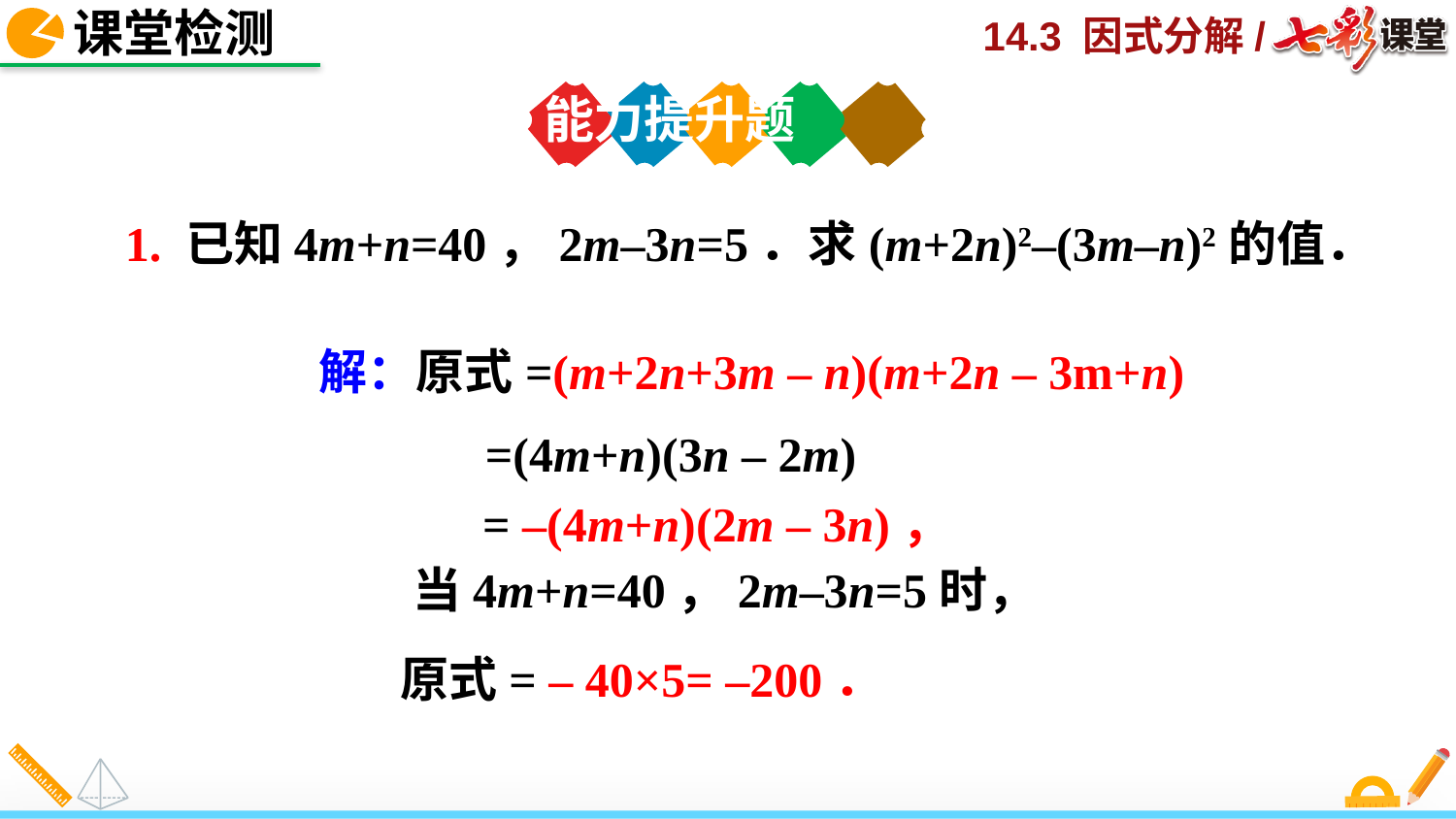

课堂检测

能力提升题

1. 已知4m+n=40，2m–3n=5．求(m+2n)2–(3m–n)2的值．
解：原式=(m+2n+3m – n)(m+2n – 3m+n)
=(4m+n)(3n – 2m)
= –(4m+n)(2m – 3n)，
当4m+n=40，2m–3n=5时，
原式= – 40×5= –200．